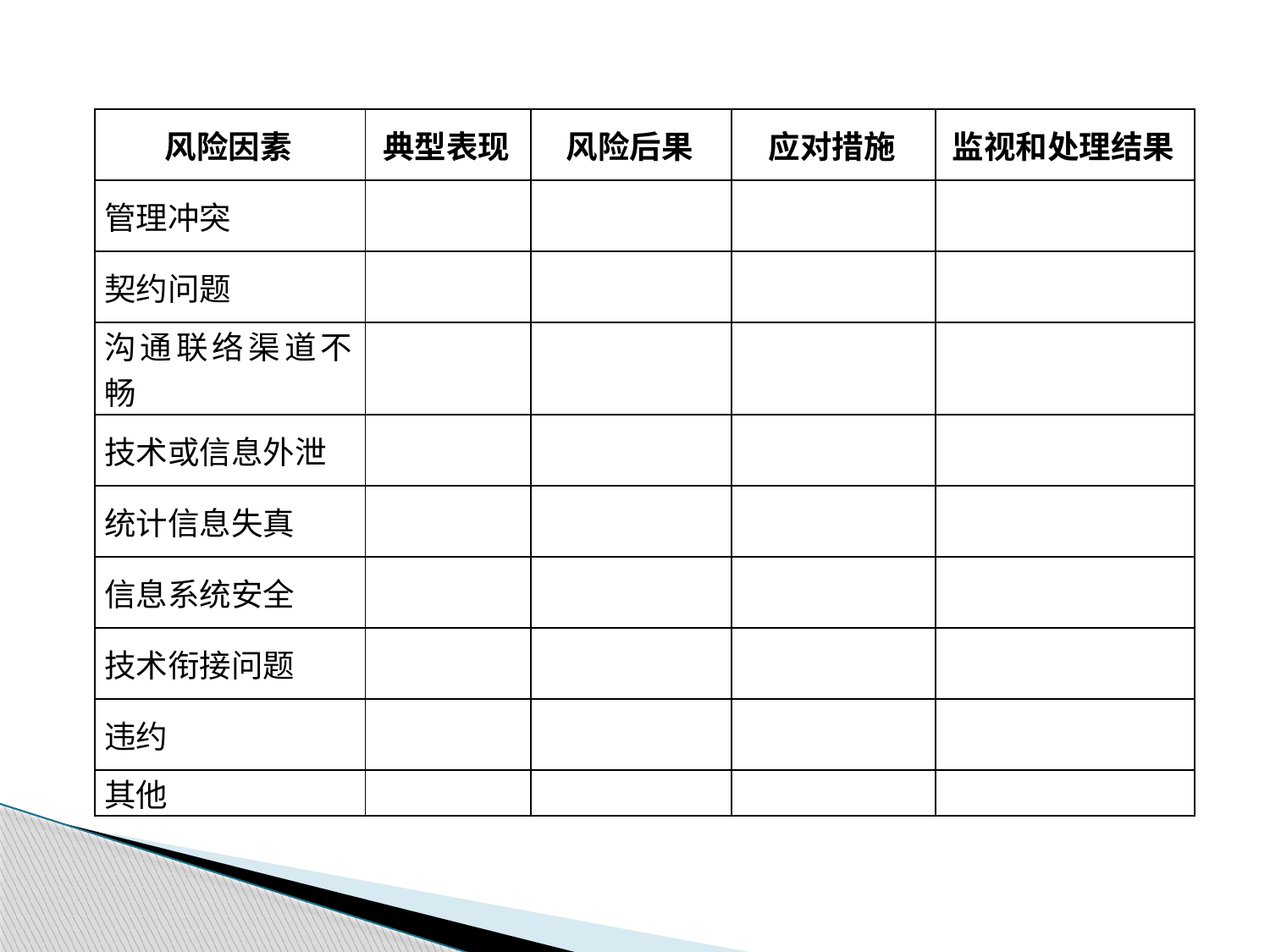

| 风险因素 | 典型表现 | 风险后果 | 应对措施 | 监视和处理结果 |
| --- | --- | --- | --- | --- |
| 管理冲突 |  |  |  |  |
| 契约问题 |  |  |  |  |
| 沟通联络渠道不畅 |  |  |  |  |
| 技术或信息外泄 |  |  |  |  |
| 统计信息失真 |  |  |  |  |
| 信息系统安全 |  |  |  |  |
| 技术衔接问题 |  |  |  |  |
| 违约 |  |  |  |  |
| 其他 |  |  |  |  |